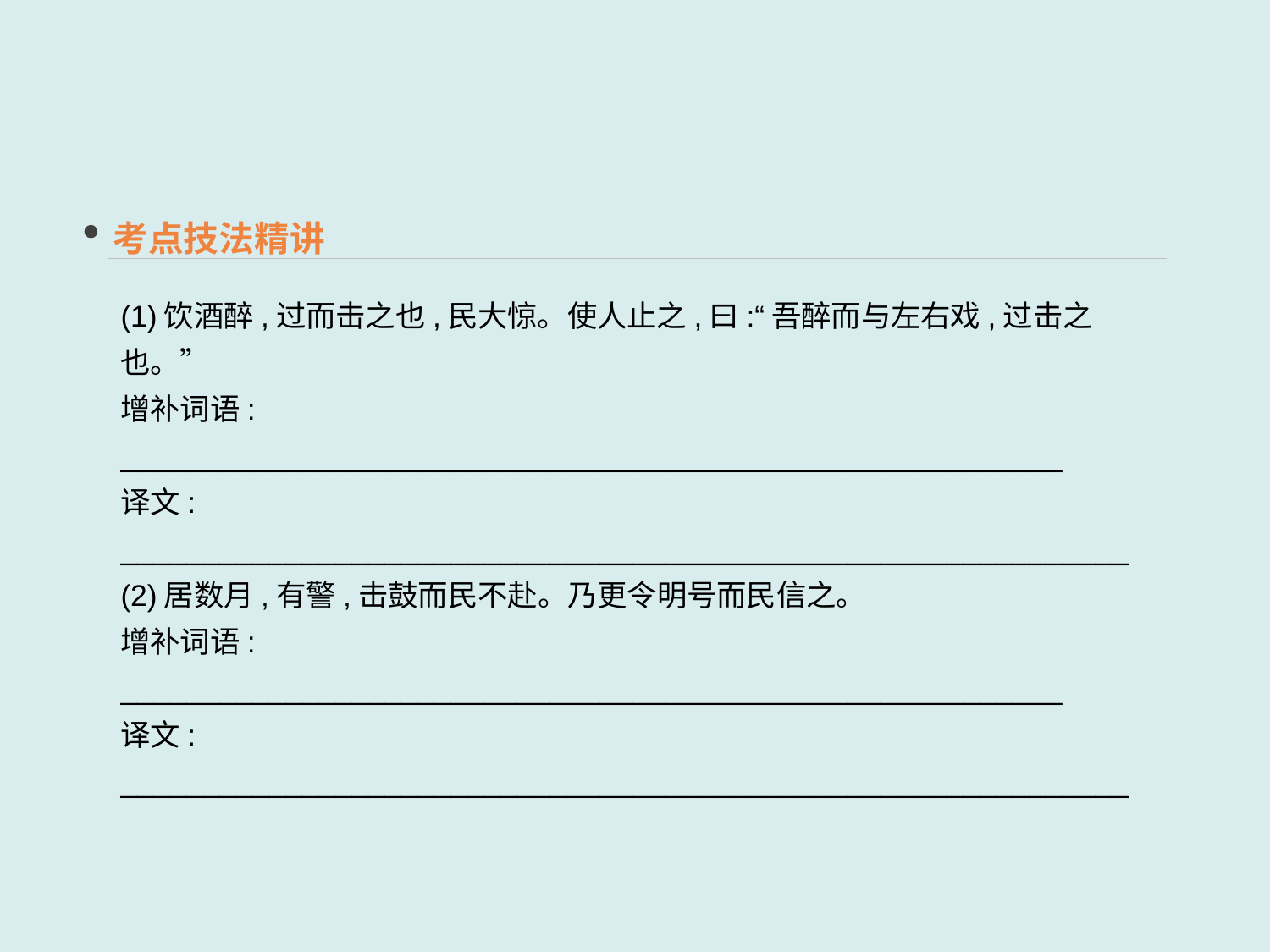

考点技法精讲

(1)饮酒醉,过而击之也,民大惊。使人止之,曰:“吾醉而与左右戏,过击之也。”
增补词语: _________________________________________________________
译文: _____________________________________________________________
(2)居数月,有警,击鼓而民不赴。乃更令明号而民信之。
增补词语: _________________________________________________________
译文: _____________________________________________________________